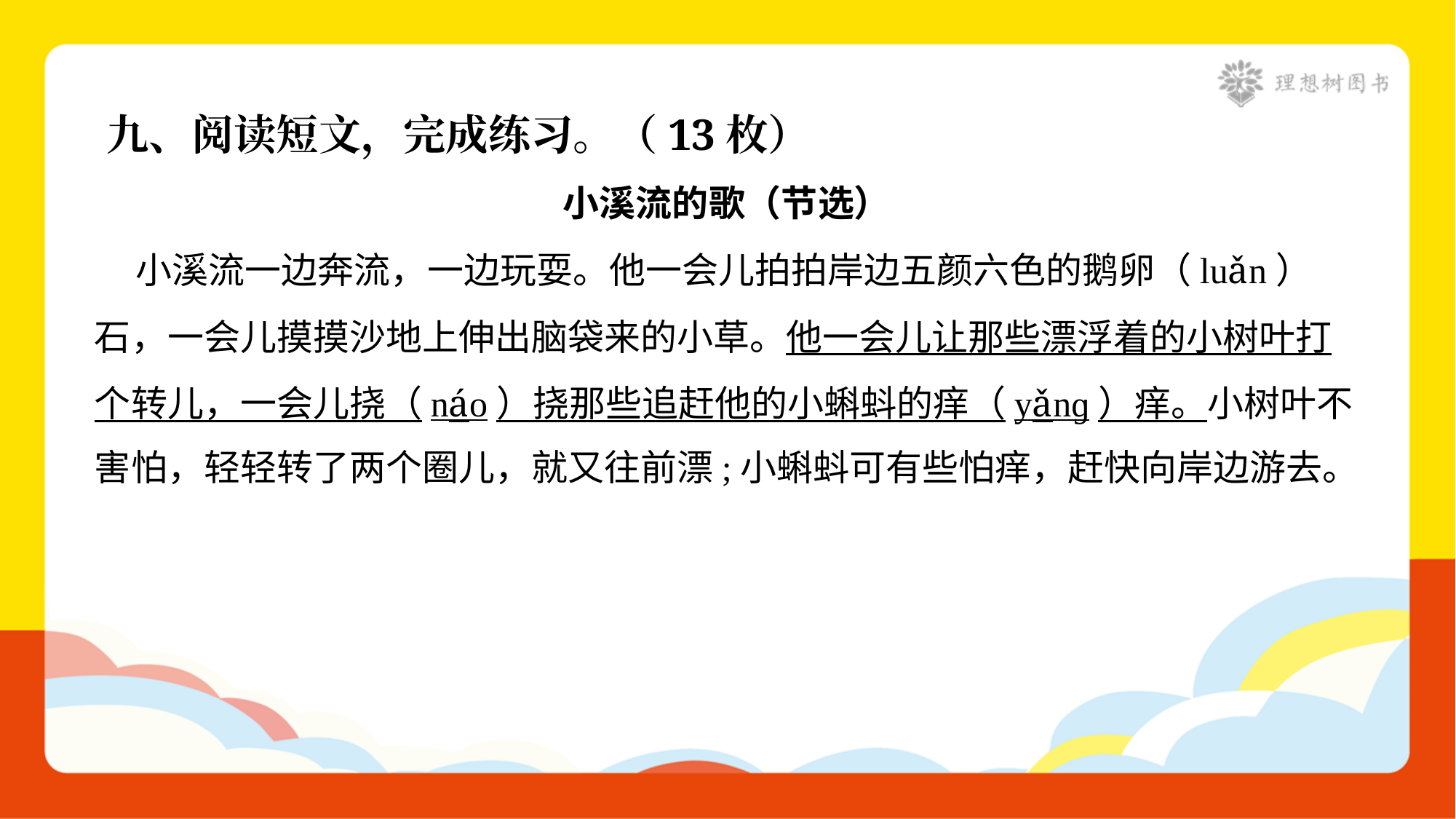

九、阅读短文，完成练习。（13枚）
小溪流的歌（节选）
    小溪流一边奔流，一边玩耍。他一会儿拍拍岸边五颜六色的鹅卵（luǎn）
石，一会儿摸摸沙地上伸出脑袋来的小草。他一会儿让那些漂浮着的小树叶打
个转儿，一会儿挠（náo）挠那些追赶他的小蝌蚪的痒（yǎnɡ）痒。小树叶不
害怕，轻轻转了两个圈儿，就又往前漂;小蝌蚪可有些怕痒，赶快向岸边游去。